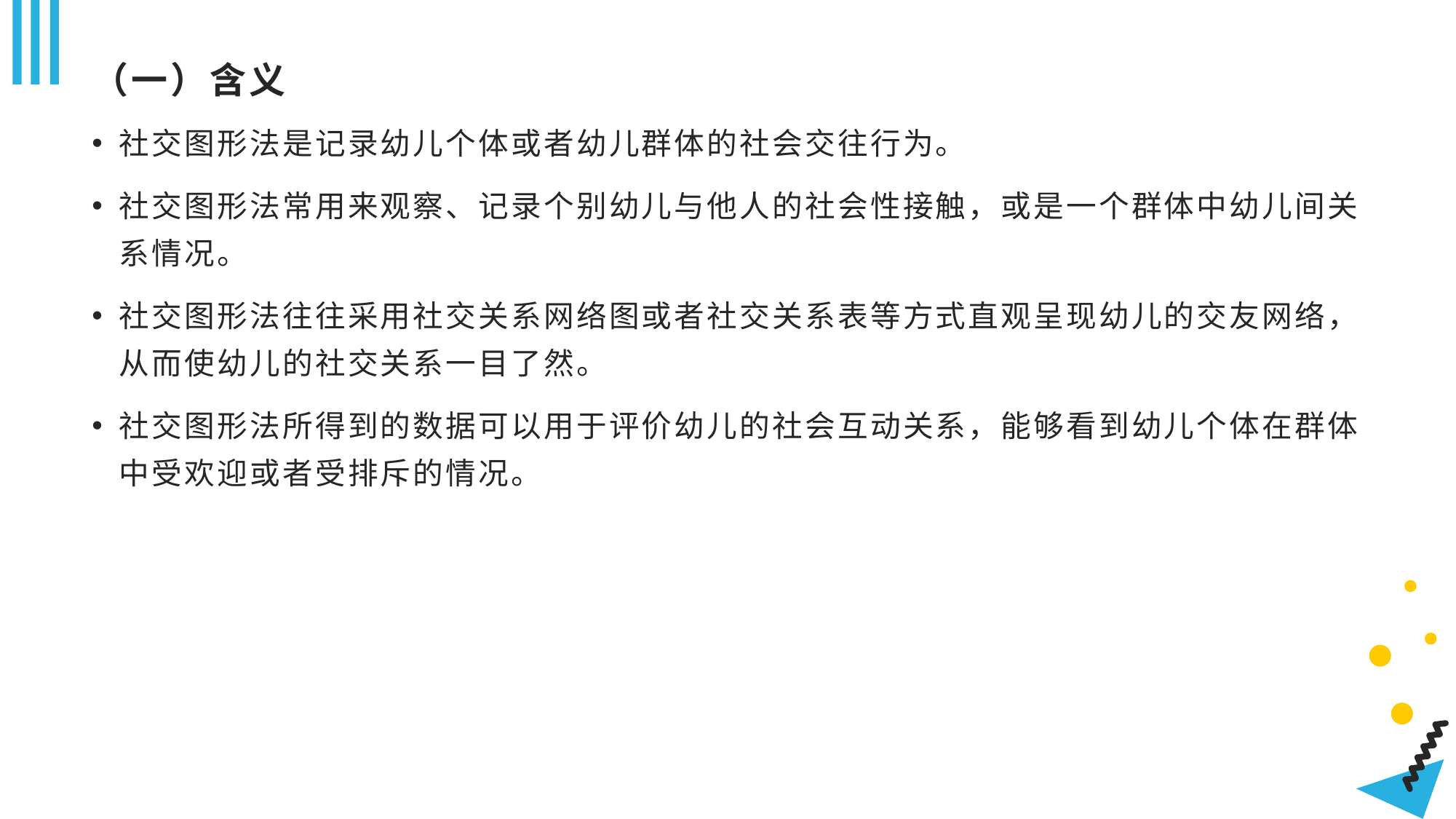

# （一）含义
社交图形法是记录幼儿个体或者幼儿群体的社会交往行为。
社交图形法常用来观察、记录个别幼儿与他人的社会性接触，或是一个群体中幼儿间关系情况。
社交图形法往往采用社交关系网络图或者社交关系表等方式直观呈现幼儿的交友网络，从而使幼儿的社交关系一目了然。
社交图形法所得到的数据可以用于评价幼儿的社会互动关系，能够看到幼儿个体在群体中受欢迎或者受排斥的情况。